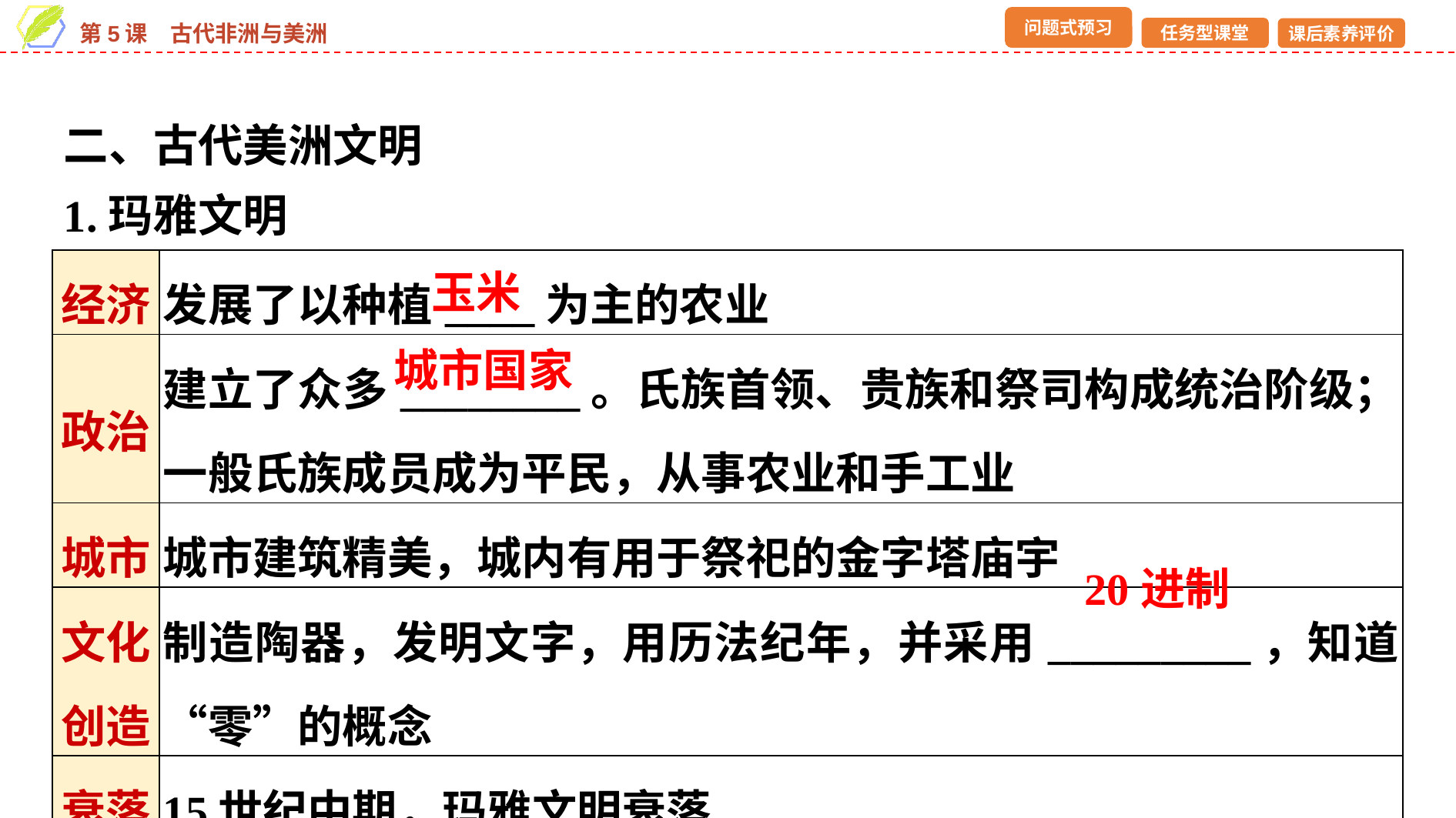

二、古代美洲文明
1.玛雅文明
| 经济 | 发展了以种植\_\_\_\_为主的农业 |
| --- | --- |
| 政治 | 建立了众多\_\_\_\_\_\_\_\_。氏族首领、贵族和祭司构成统治阶级；一般氏族成员成为平民，从事农业和手工业 |
| 城市 | 城市建筑精美，城内有用于祭祀的金字塔庙宇 |
| 文化创造 | 制造陶器，发明文字，用历法纪年，并采用\_\_\_\_\_\_\_\_\_，知道“零”的概念 |
| 衰落 | 15世纪中期，玛雅文明衰落 |
玉米
城市国家
20进制